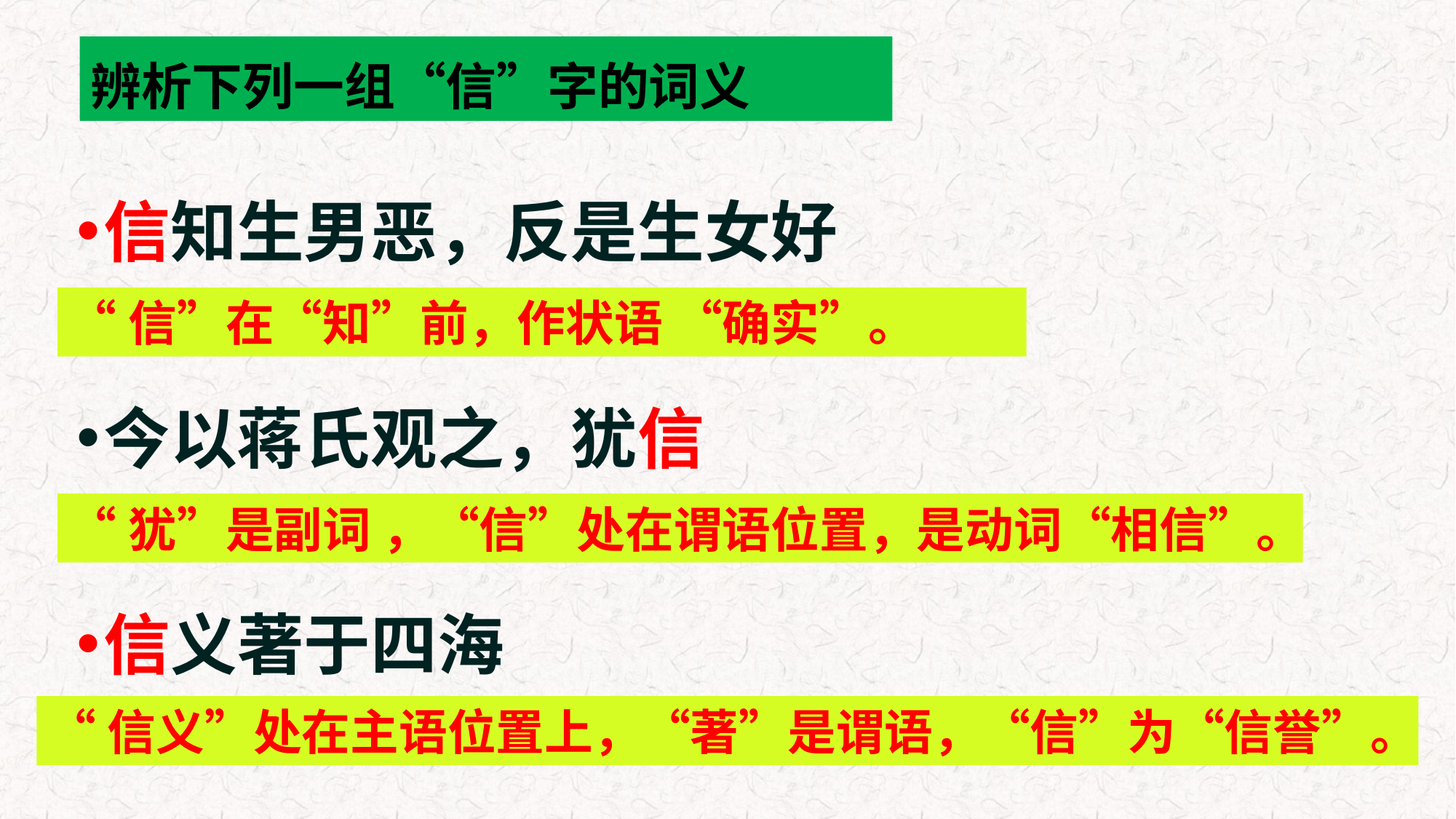

# 辨析下列一组“信”字的词义
信知生男恶，反是生女好

今以蒋氏观之，犹信

信义著于四海

“信”在“知”前，作状语 “确实”。
“犹”是副词 ，“信”处在谓语位置，是动词“相信”。
“信义”处在主语位置上，“著”是谓语，“信”为“信誉”。